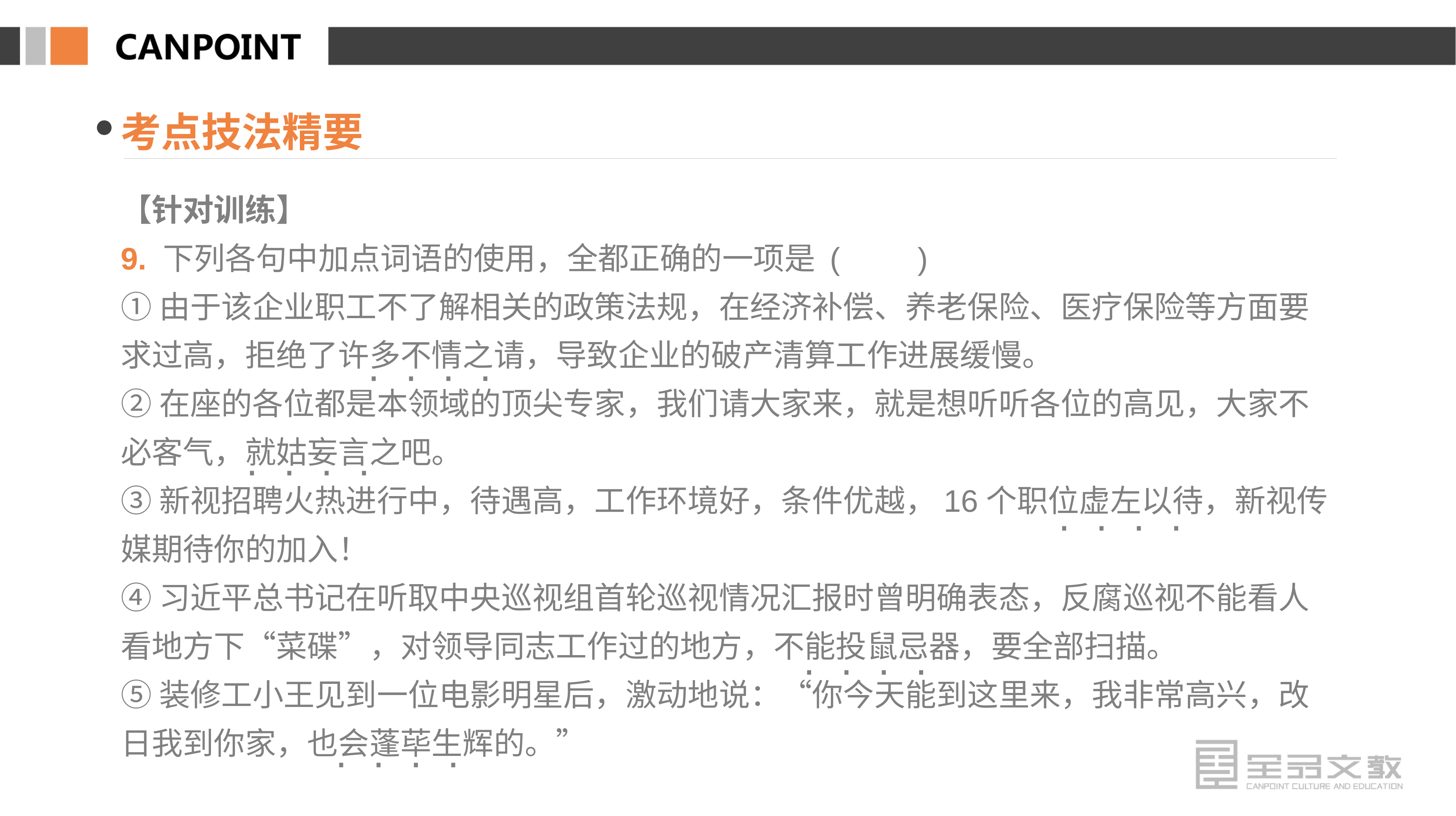

考点技法精要

【针对训练】
9. 下列各句中加点词语的使用，全都正确的一项是 (　　)
①由于该企业职工不了解相关的政策法规，在经济补偿、养老保险、医疗保险等方面要求过高，拒绝了许多不情之请，导致企业的破产清算工作进展缓慢。
②在座的各位都是本领域的顶尖专家，我们请大家来，就是想听听各位的高见，大家不必客气，就姑妄言之吧。
③新视招聘火热进行中，待遇高，工作环境好，条件优越，16个职位虚左以待，新视传媒期待你的加入！
④习近平总书记在听取中央巡视组首轮巡视情况汇报时曾明确表态，反腐巡视不能看人看地方下“菜碟”，对领导同志工作过的地方，不能投鼠忌器，要全部扫描。
⑤装修工小王见到一位电影明星后，激动地说：“你今天能到这里来，我非常高兴，改日我到你家，也会蓬荜生辉的。”
·  ·  ·  ·
·  ·  ·  ·
·  ·  ·  ·
·  ·  ·  ·
·  ·  ·  ·